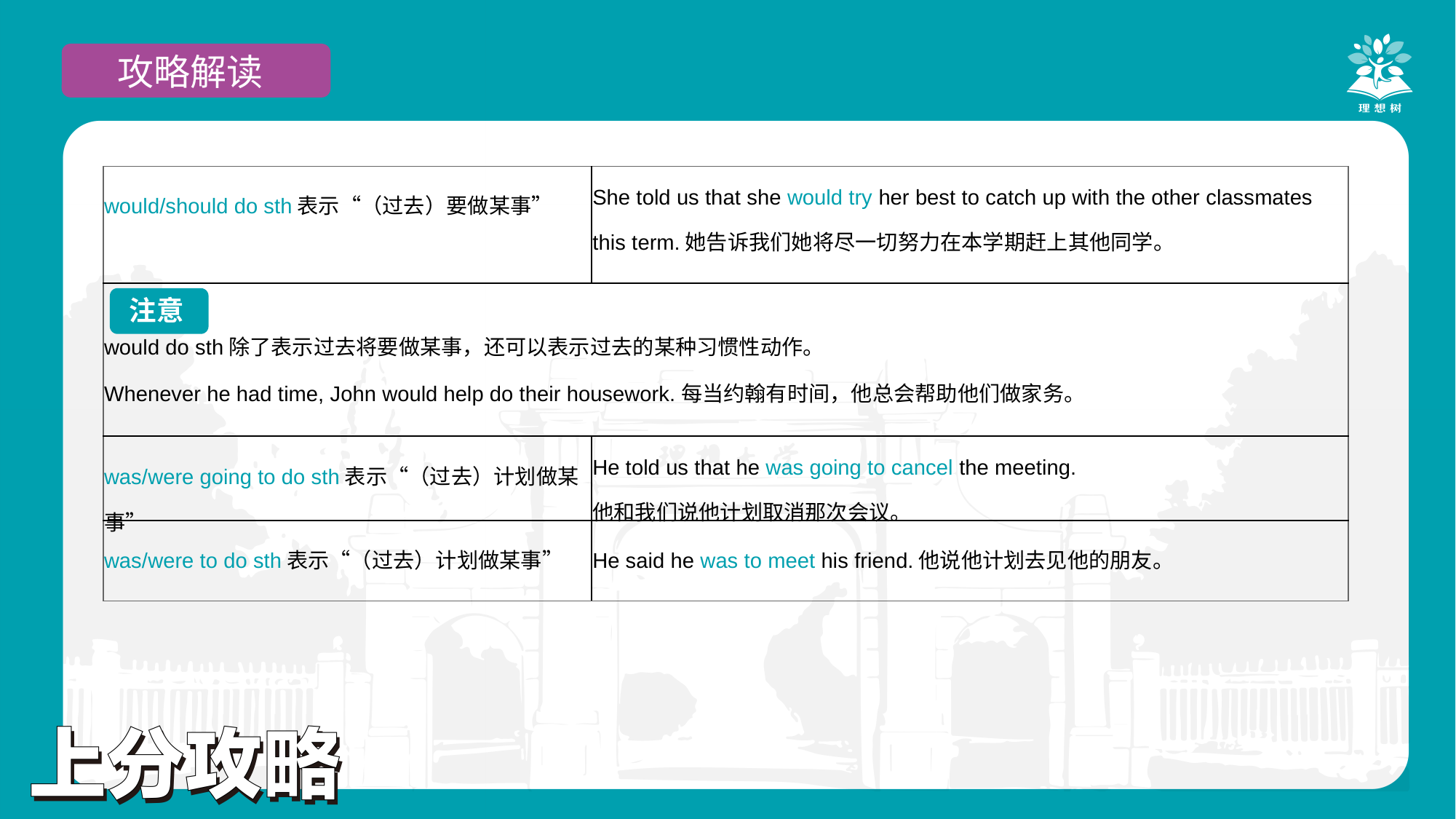

攻略解读
| would/should do sth表示“（过去）要做某事” | She told us that she would try her best to catch up with the other classmates this term.她告诉我们她将尽一切努力在本学期赶上其他同学。 |
| --- | --- |
| would do sth除了表示过去将要做某事，还可以表示过去的某种习惯性动作。 Whenever he had time, John would help do their housework.每当约翰有时间，他总会帮助他们做家务。 |  |
| was/were going to do sth表示“（过去）计划做某事” | He told us that he was going to cancel the meeting. 他和我们说他计划取消那次会议。 |
| was/were to do sth表示“（过去）计划做某事” | He said he was to meet his friend.他说他计划去见他的朋友。 |

注意